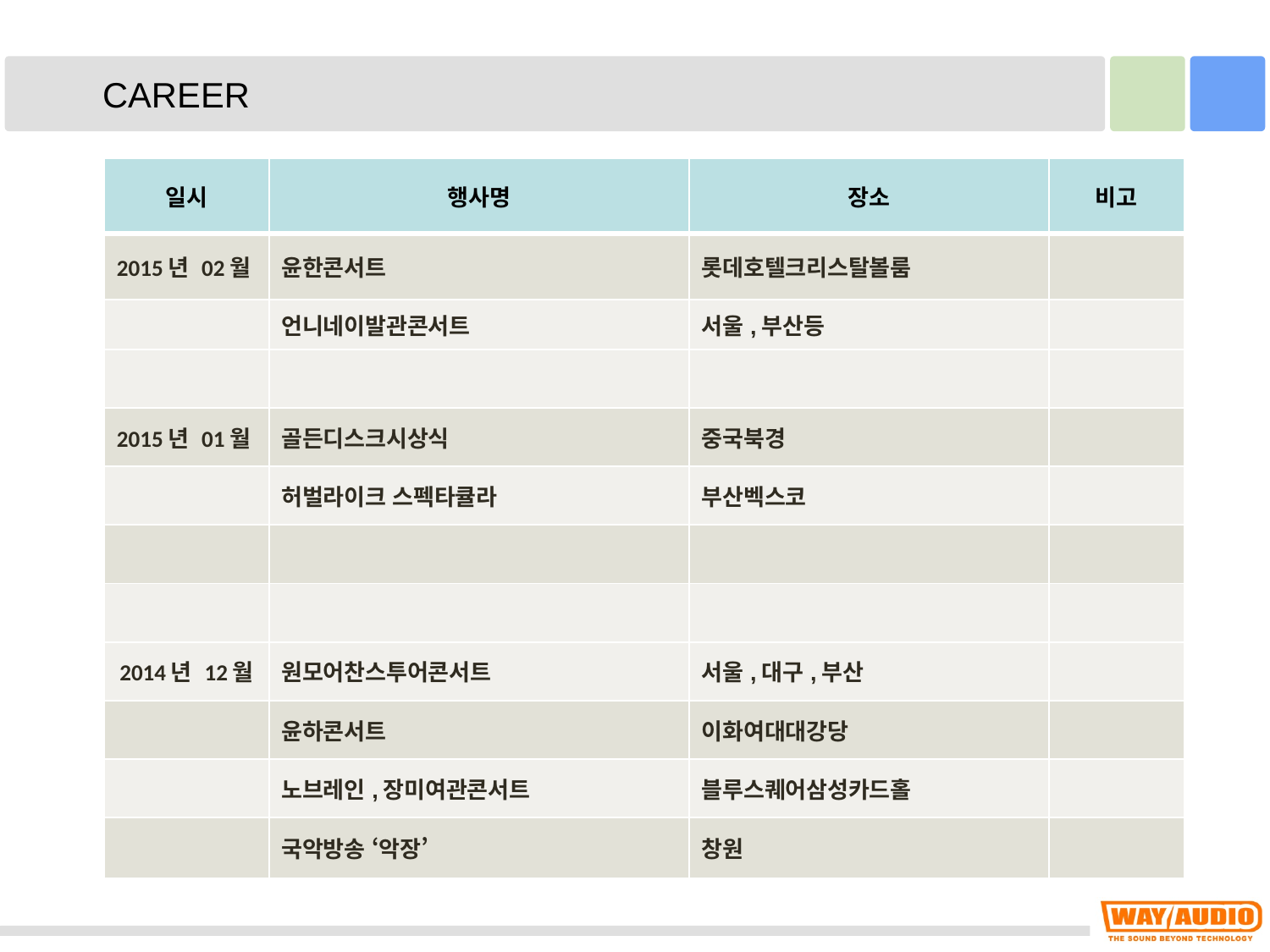

CAREER
| 일시 | 행사명 | 장소 | 비고 |
| --- | --- | --- | --- |
| 2015년 02월 | 윤한콘서트 | 롯데호텔크리스탈볼룸 |  |
|  | 언니네이발관콘서트 | 서울,부산등 |  |
|  |  |  |  |
| 2015년 01월 | 골든디스크시상식 | 중국북경 |  |
|  | 허벌라이크 스펙타큘라 | 부산벡스코 |  |
|  |  |  |  |
|  |  |  |  |
| 2014년 12월 | 원모어찬스투어콘서트 | 서울,대구,부산 |  |
|  | 윤하콘서트 | 이화여대대강당 |  |
|  | 노브레인,장미여관콘서트 | 블루스퀘어삼성카드홀 |  |
|  | 국악방송 ‘악장’ | 창원 |  |